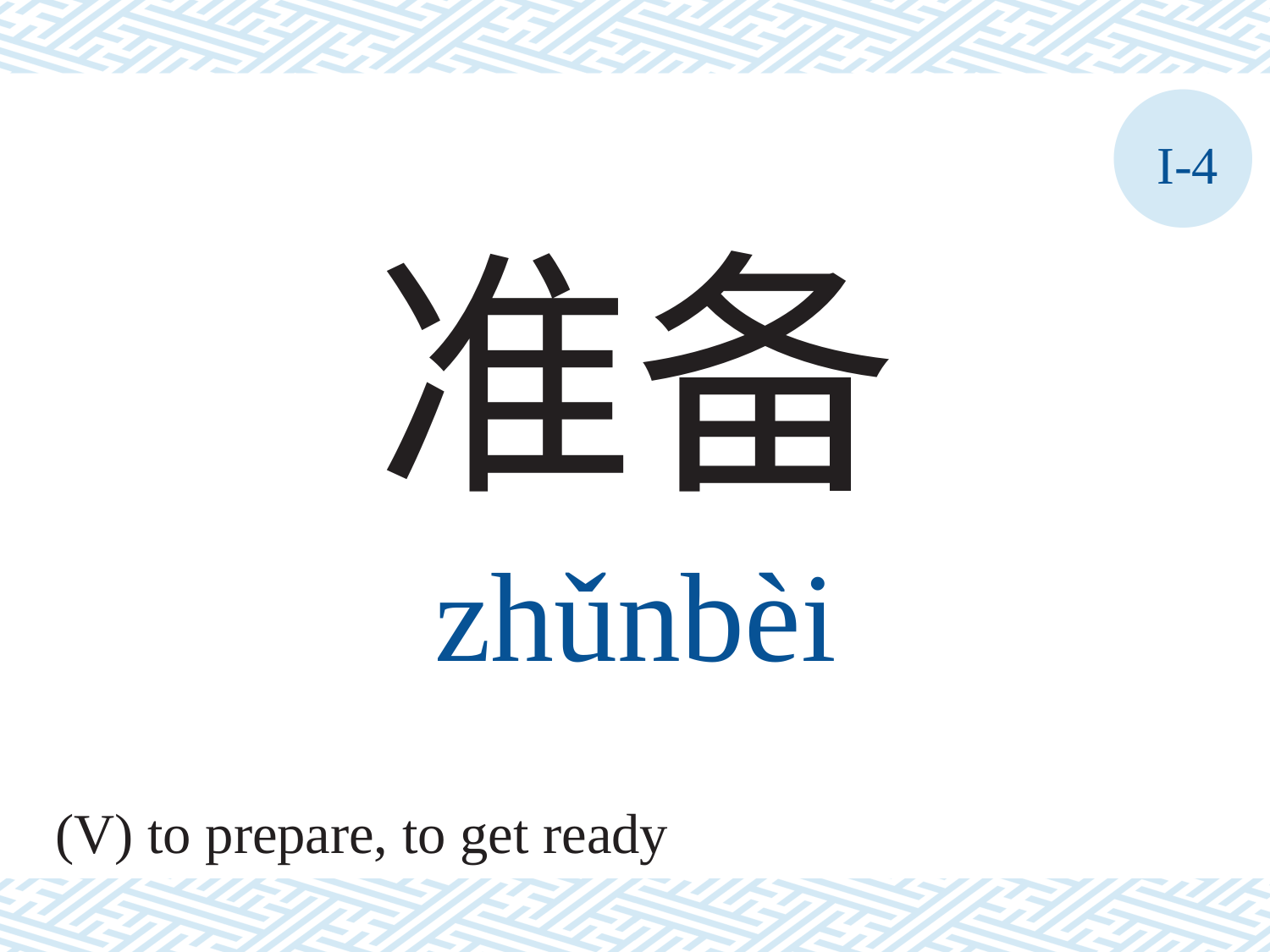

I-4
准备
zhǔnbèi
(V) to prepare, to get ready